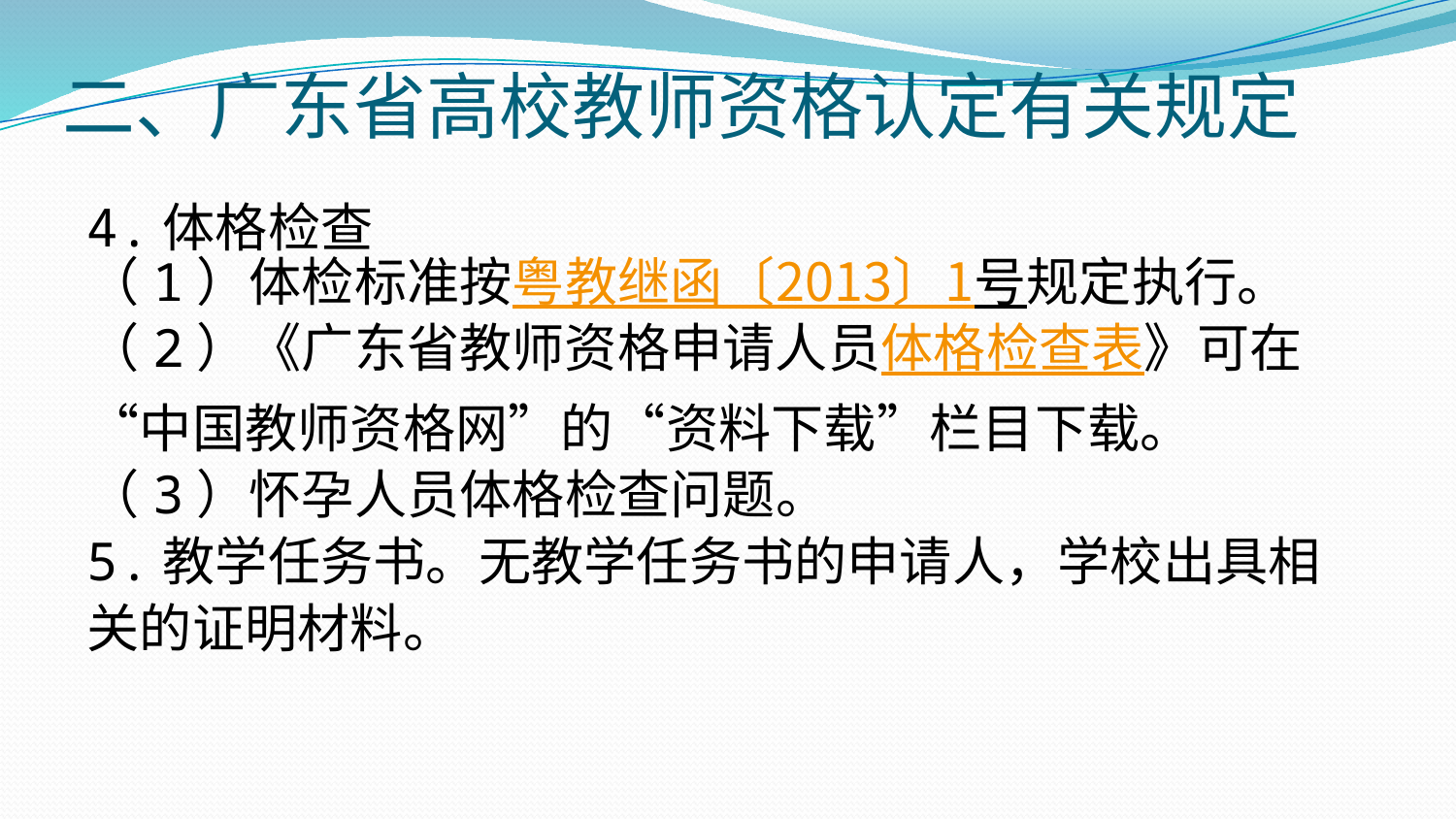

# 二、广东省高校教师资格认定有关规定
4.体格检查
（1）体检标准按粤教继函〔2013〕1号规定执行。
（2）《广东省教师资格申请人员体格检查表》可在“中国教师资格网”的“资料下载”栏目下载。
（3）怀孕人员体格检查问题。
5.教学任务书。无教学任务书的申请人，学校出具相关的证明材料。